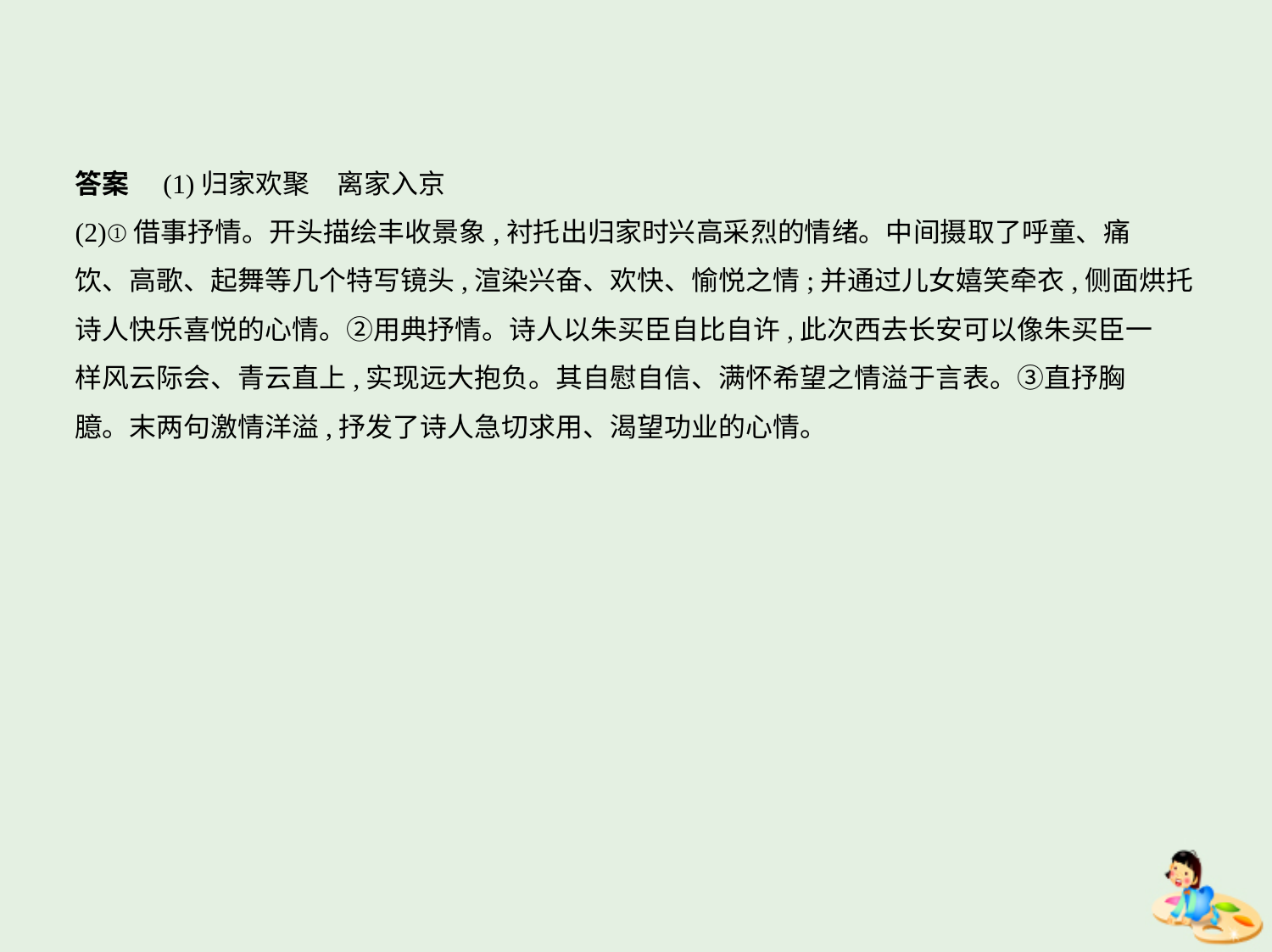

答案　(1)归家欢聚　离家入京
(2)①借事抒情。开头描绘丰收景象,衬托出归家时兴高采烈的情绪。中间摄取了呼童、痛
饮、高歌、起舞等几个特写镜头,渲染兴奋、欢快、愉悦之情;并通过儿女嬉笑牵衣,侧面烘托
诗人快乐喜悦的心情。②用典抒情。诗人以朱买臣自比自许,此次西去长安可以像朱买臣一
样风云际会、青云直上,实现远大抱负。其自慰自信、满怀希望之情溢于言表。③直抒胸
臆。末两句激情洋溢,抒发了诗人急切求用、渴望功业的心情。